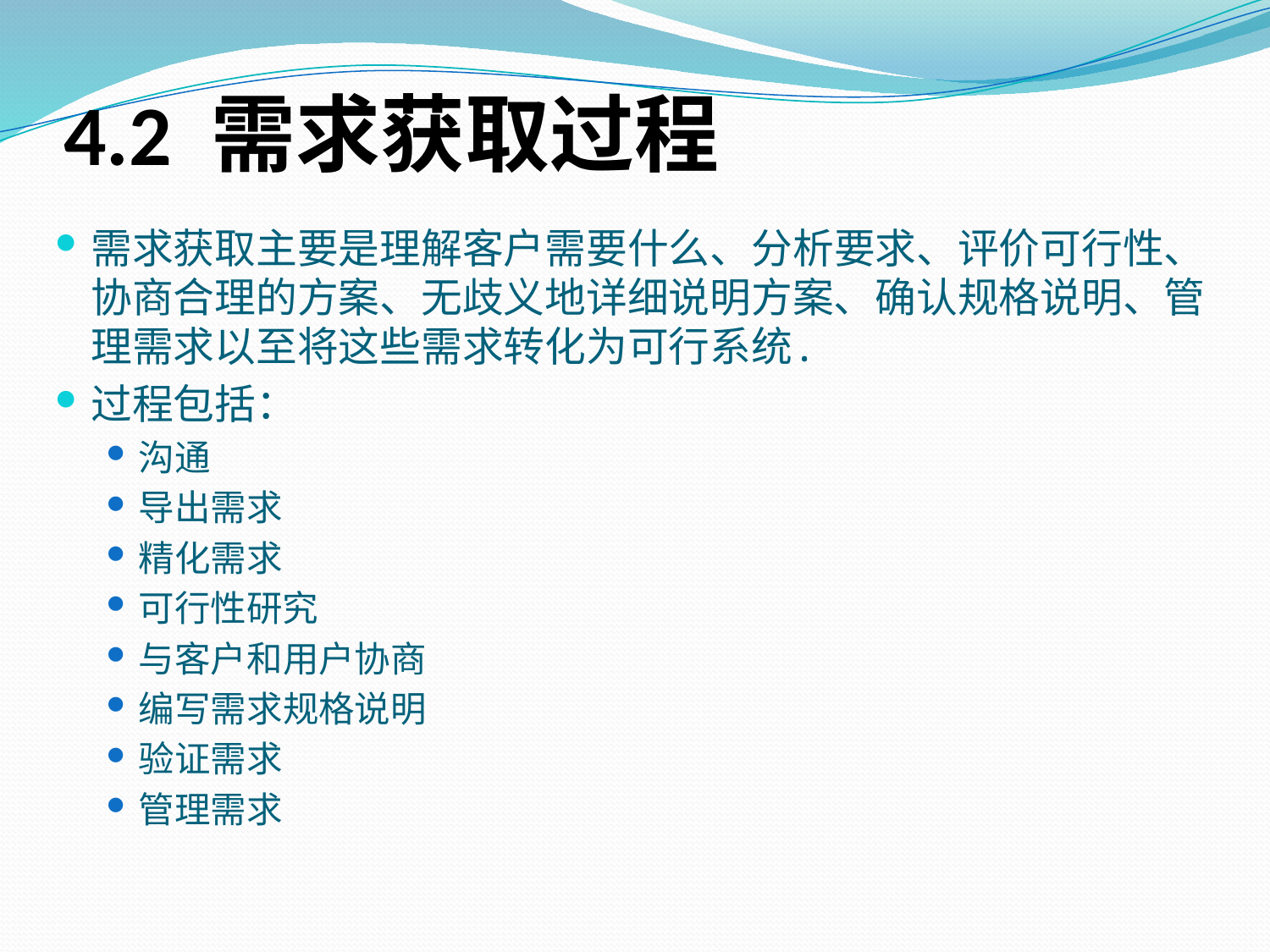

# 4.2 需求获取过程
需求获取主要是理解客户需要什么、分析要求、评价可行性、协商合理的方案、无歧义地详细说明方案、确认规格说明、管理需求以至将这些需求转化为可行系统.
过程包括：
沟通
导出需求
精化需求
可行性研究
与客户和用户协商
编写需求规格说明
验证需求
管理需求